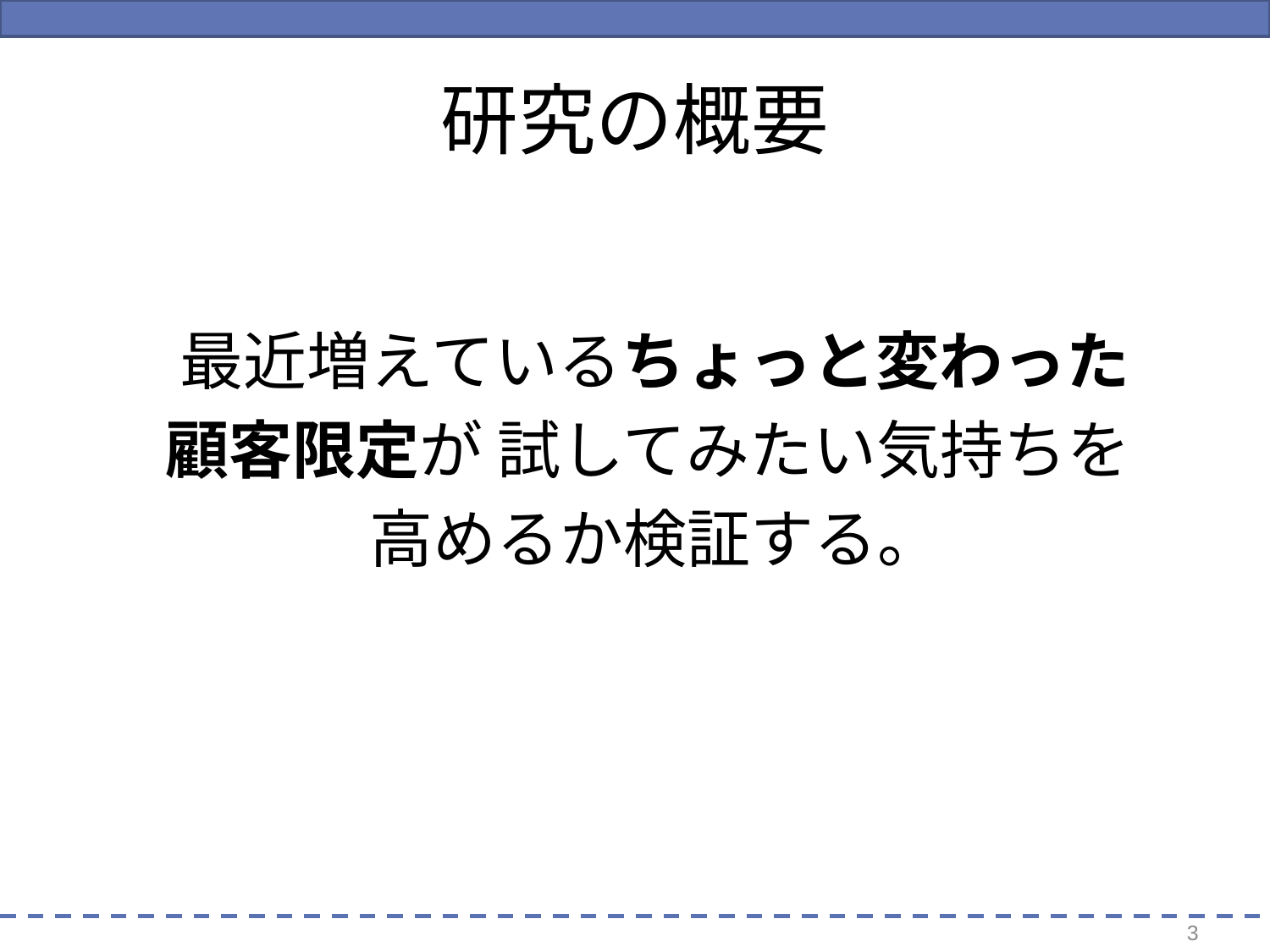

# 研究の概要

最近増えているちょっと変わった
顧客限定が 試してみたい気持ちを
高めるか検証する。